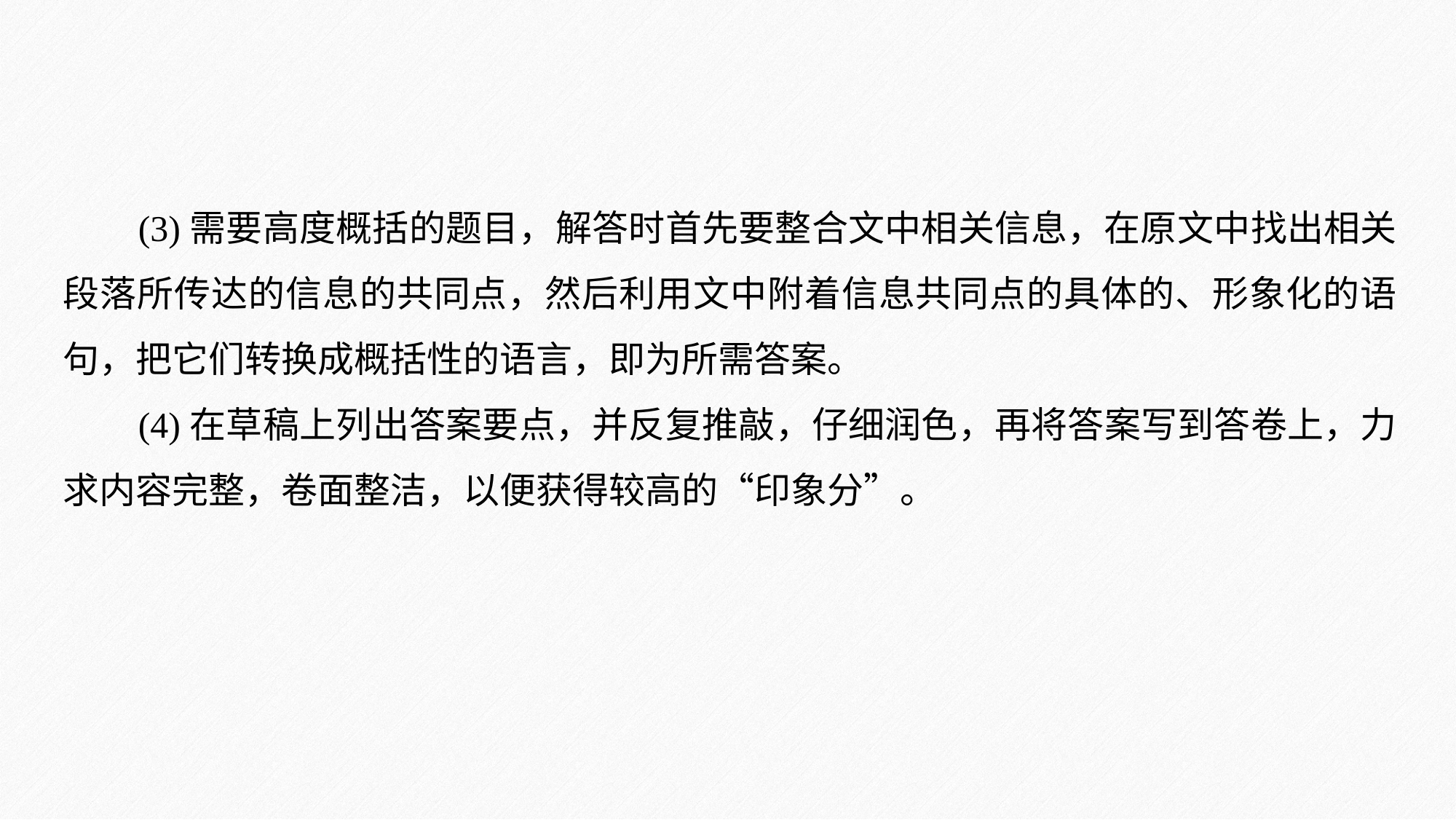

(3)需要高度概括的题目，解答时首先要整合文中相关信息，在原文中找出相关段落所传达的信息的共同点，然后利用文中附着信息共同点的具体的、形象化的语句，把它们转换成概括性的语言，即为所需答案。
(4)在草稿上列出答案要点，并反复推敲，仔细润色，再将答案写到答卷上，力求内容完整，卷面整洁，以便获得较高的“印象分”。